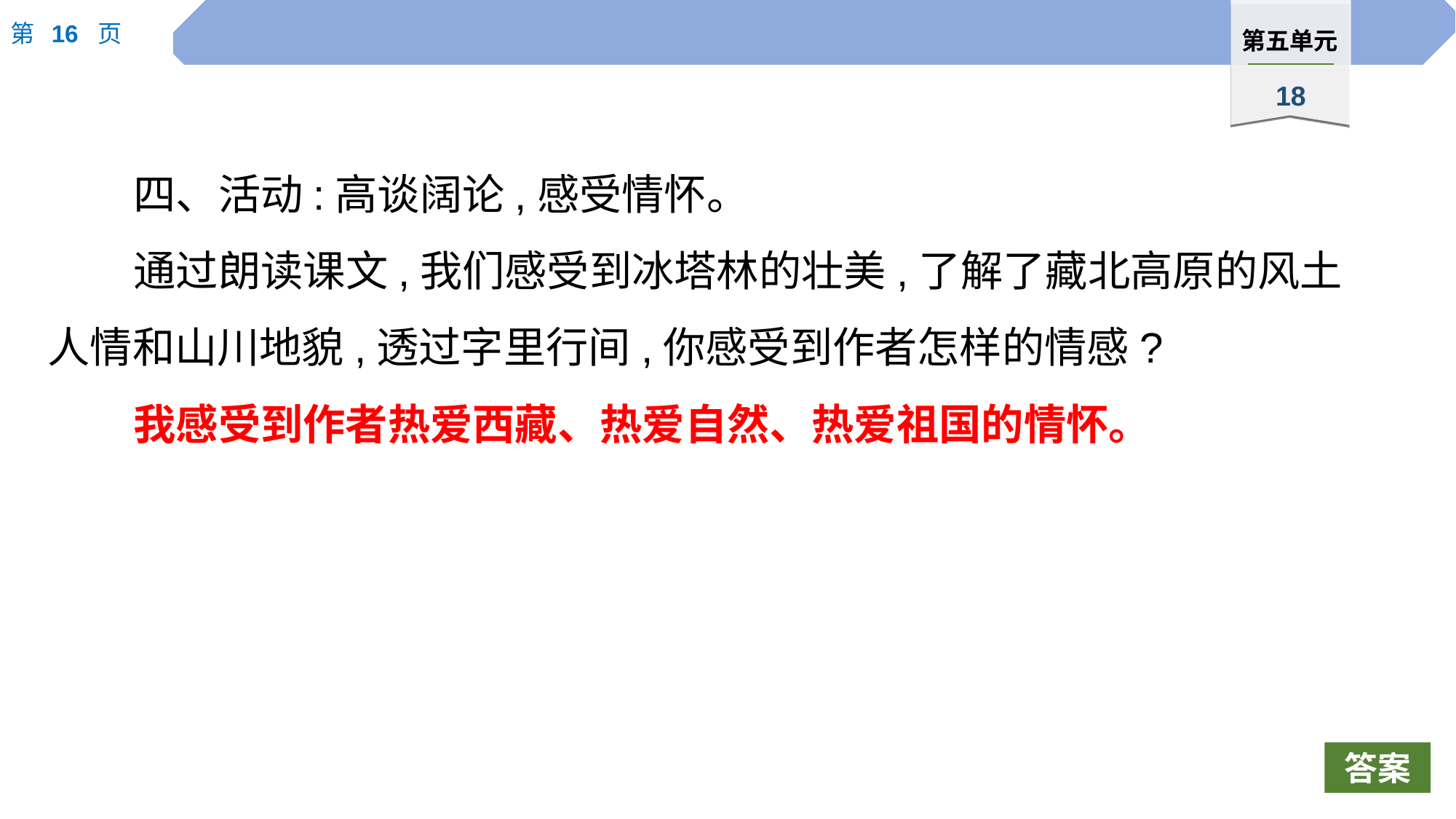

四、活动:高谈阔论,感受情怀。
通过朗读课文,我们感受到冰塔林的壮美,了解了藏北高原的风土人情和山川地貌,透过字里行间,你感受到作者怎样的情感?

我感受到作者热爱西藏、热爱自然、热爱祖国的情怀。
答案